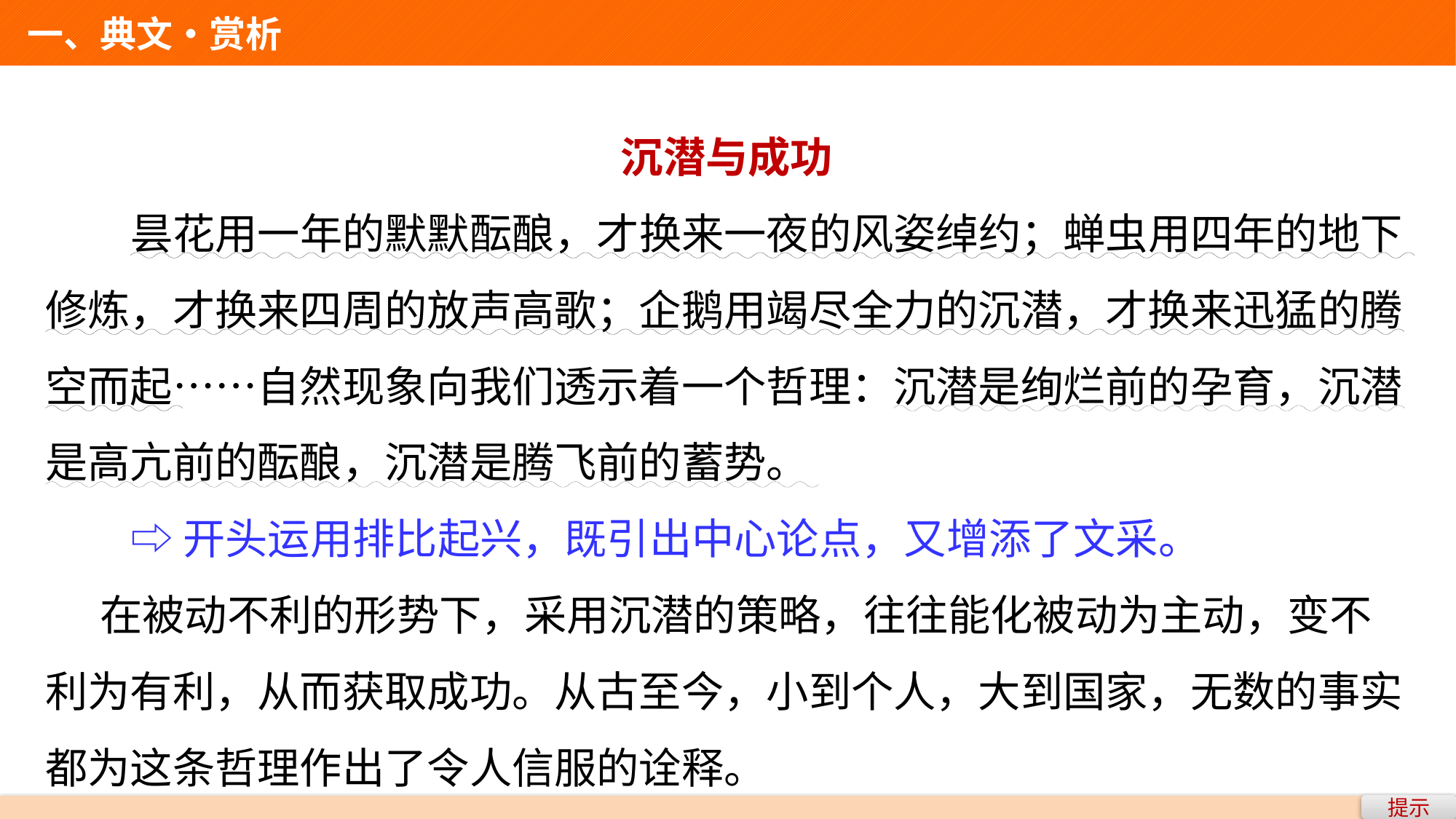

一、典文•赏析
沉潜与成功
昙花用一年的默默酝酿，才换来一夜的风姿绰约；蝉虫用四年的地下修炼，才换来四周的放声高歌；企鹅用竭尽全力的沉潜，才换来迅猛的腾空而起……自然现象向我们透示着一个哲理：沉潜是绚烂前的孕育，沉潜是高亢前的酝酿，沉潜是腾飞前的蓄势。
⇨开头运用排比起兴，既引出中心论点，又增添了文采。
在被动不利的形势下，采用沉潜的策略，往往能化被动为主动，变不利为有利，从而获取成功。从古至今，小到个人，大到国家，无数的事实都为这条哲理作出了令人信服的诠释。
提示